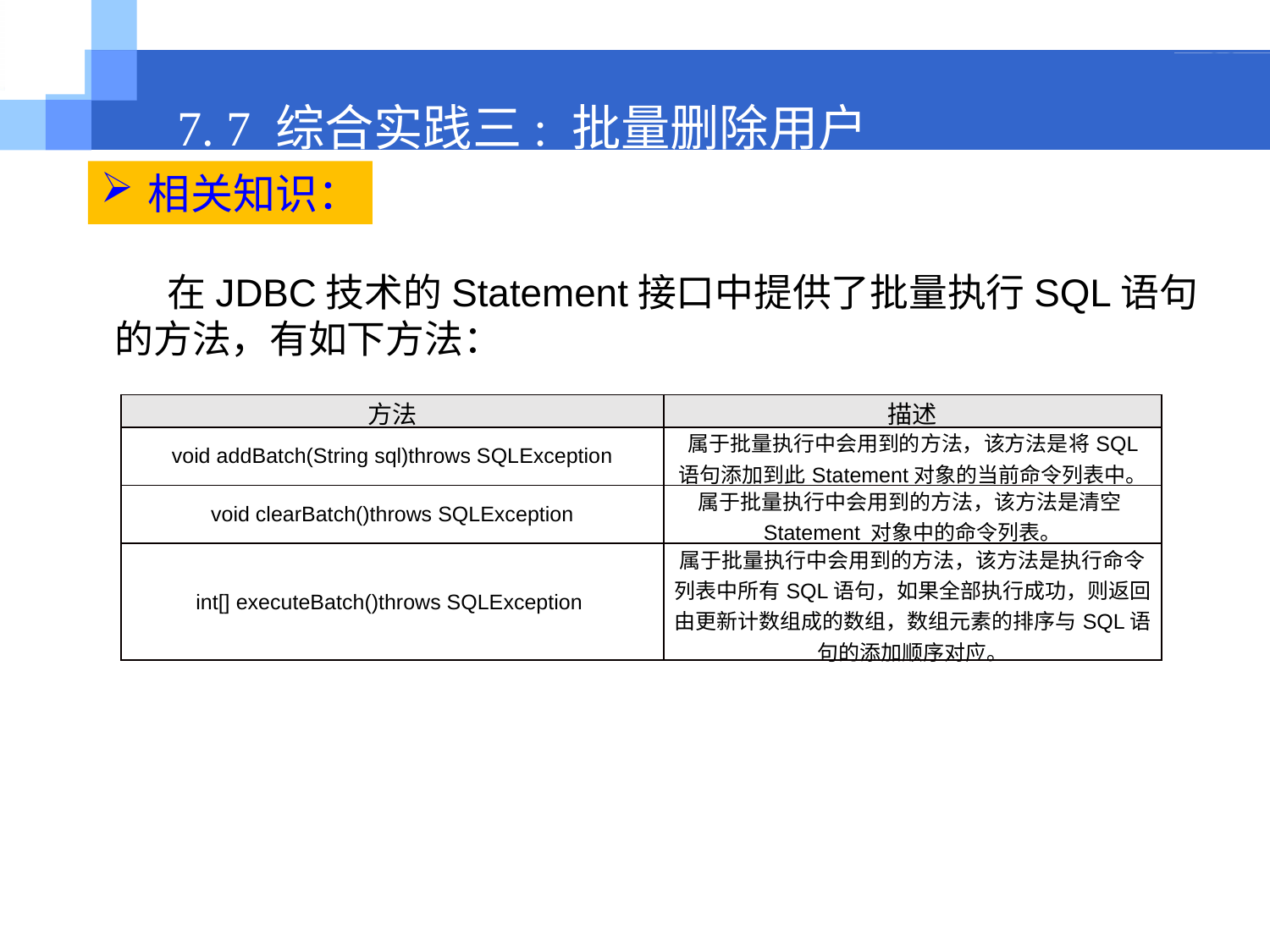

7. 7 综合实践三: 批量删除用户
相关知识：
     在JDBC技术的Statement接口中提供了批量执行SQL语句的方法，有如下方法：
| 方法 | 描述 |
| --- | --- |
| void addBatch(String sql)throws SQLException | 属于批量执行中会用到的方法，该方法是将SQL 语句添加到此Statement对象的当前命令列表中。 |
| void clearBatch()throws SQLException | 属于批量执行中会用到的方法，该方法是清空Statement 对象中的命令列表。 |
| int[] executeBatch()throws SQLException | 属于批量执行中会用到的方法，该方法是执行命令列表中所有SQL语句，如果全部执行成功，则返回由更新计数组成的数组，数组元素的排序与SQL语句的添加顺序对应。 |